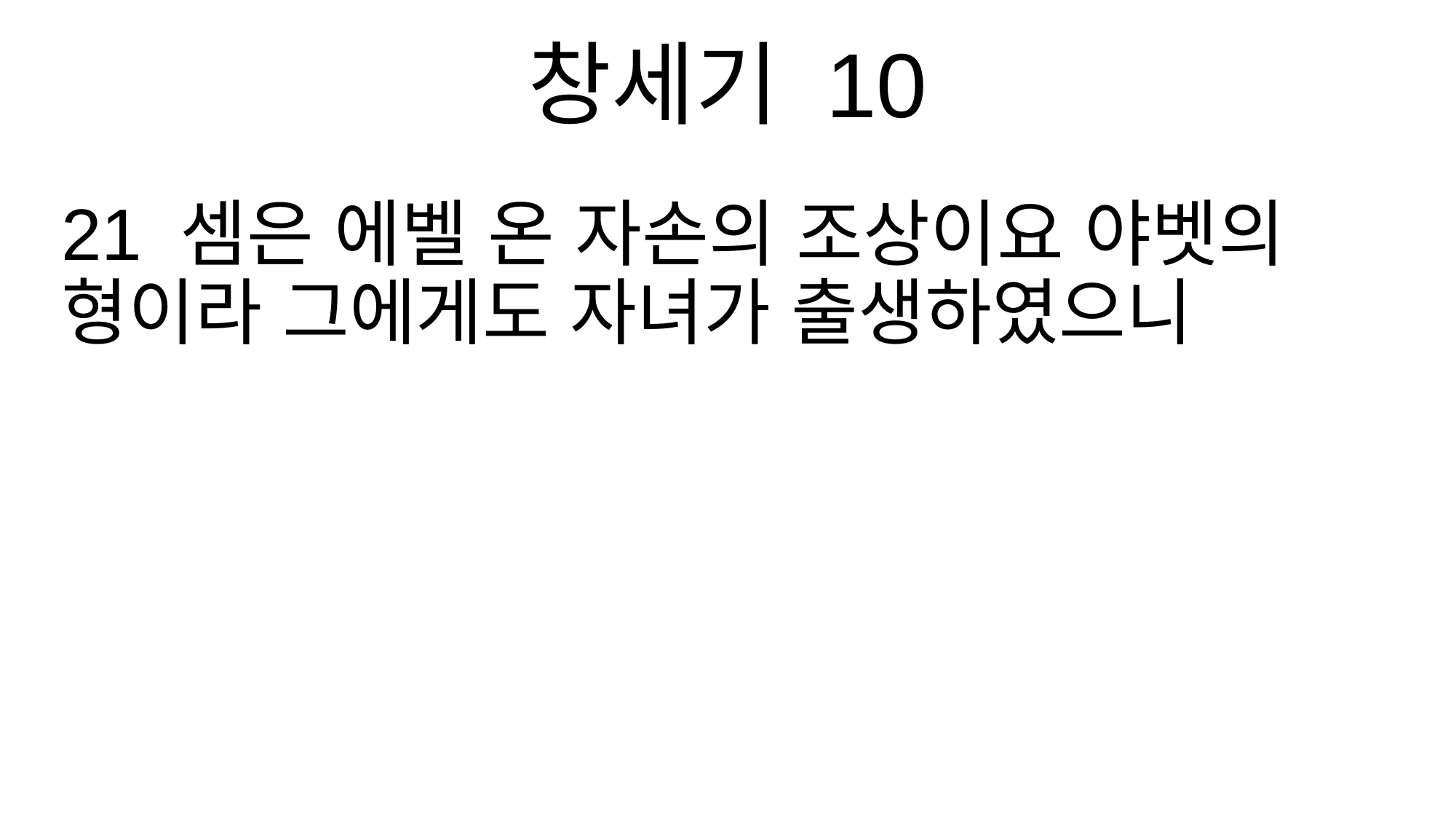

창세기 10
21 셈은 에벨 온 자손의 조상이요 야벳의 형이라 그에게도 자녀가 출생하였으니